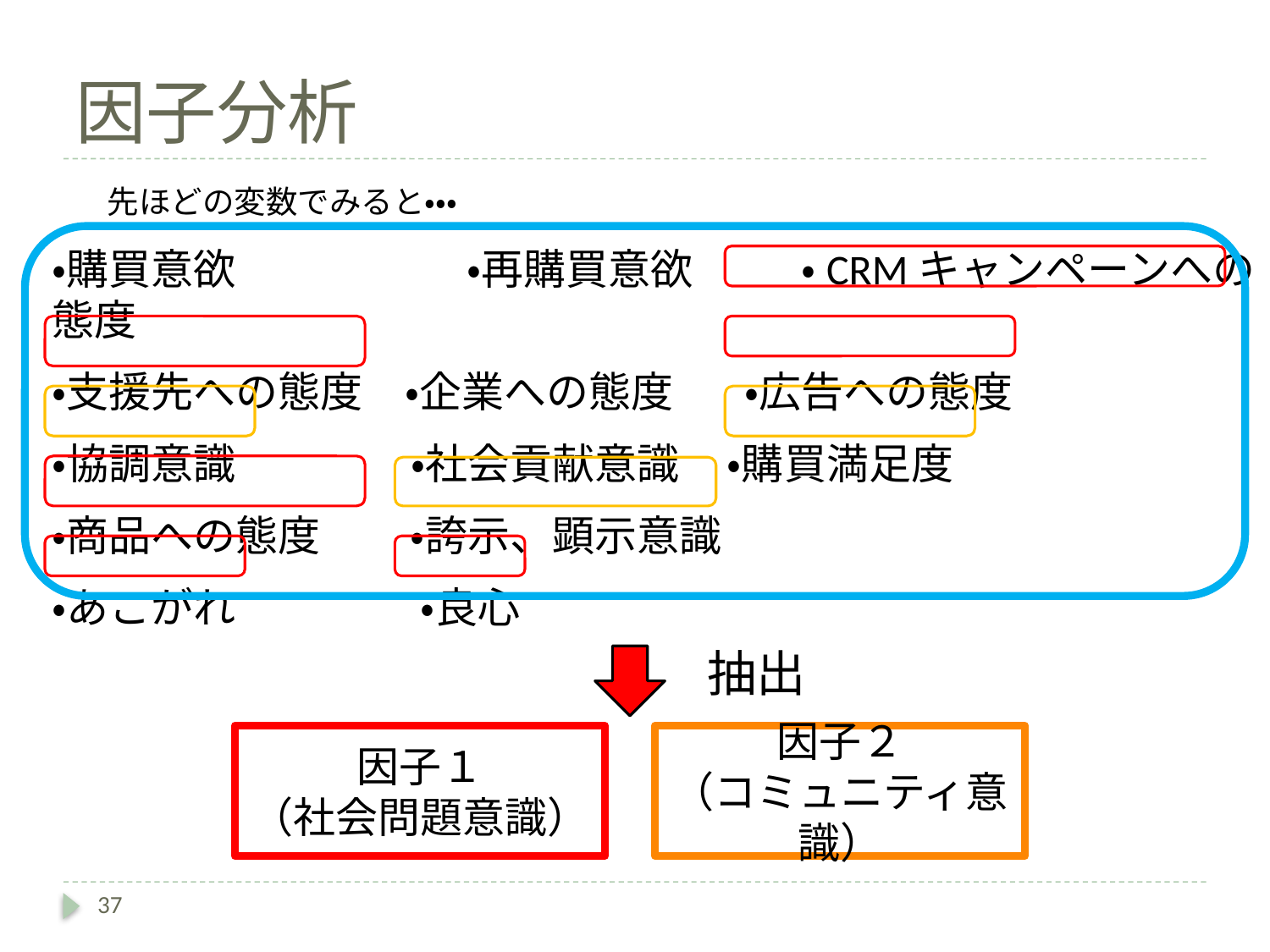

# 因子分析
先ほどの変数でみると・・・

・購買意欲　　　　　  ・再購買意欲　       ・CRMキャンペーンへの態度

・支援先への態度　・企業への態度　   ・広告への態度

・協調意識　              ・社会貢献意識     ・購買満足度

・商品への態度　     ・誇示、顕示意識

・あこがれ　               ・良心

抽出

因子１
（社会問題意識）
因子２
（コミュニティ意識）
37